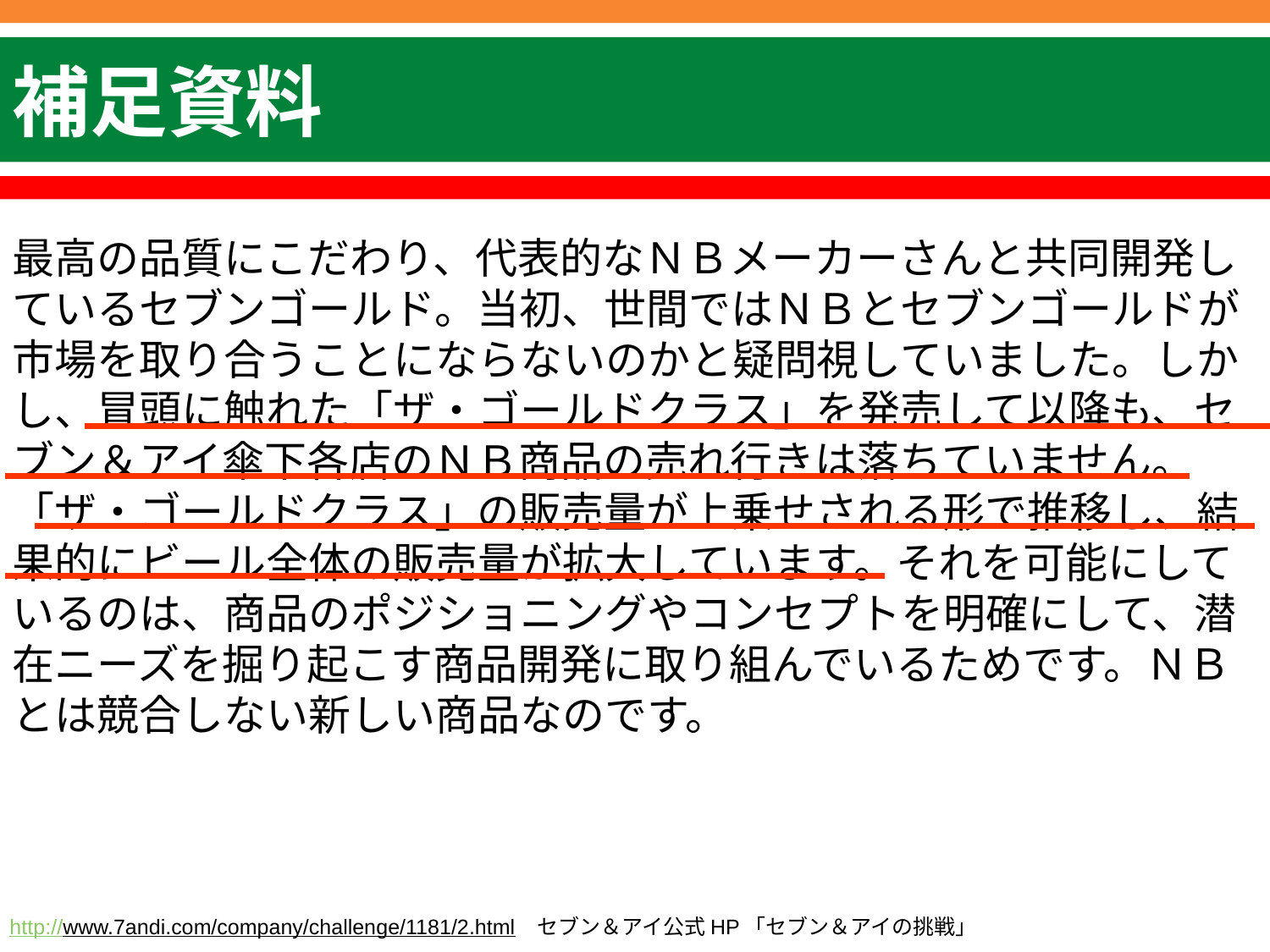

補足資料

最高の品質にこだわり、代表的なＮＢメーカーさんと共同開発しているセブンゴールド。当初、世間ではＮＢとセブンゴールドが市場を取り合うことにならないのかと疑問視していました。しかし、冒頭に触れた「ザ・ゴールドクラス」を発売して以降も、セブン＆アイ傘下各店のＮＢ商品の売れ行きは落ちていません。「ザ・ゴールドクラス」の販売量が上乗せされる形で推移し、結果的にビール全体の販売量が拡大しています。それを可能にしているのは、商品のポジショニングやコンセプトを明確にして、潜在ニーズを掘り起こす商品開発に取り組んでいるためです。ＮＢとは競合しない新しい商品なのです。
http://www.7andi.com/company/challenge/1181/2.html　セブン＆アイ公式HP「セブン＆アイの挑戦」